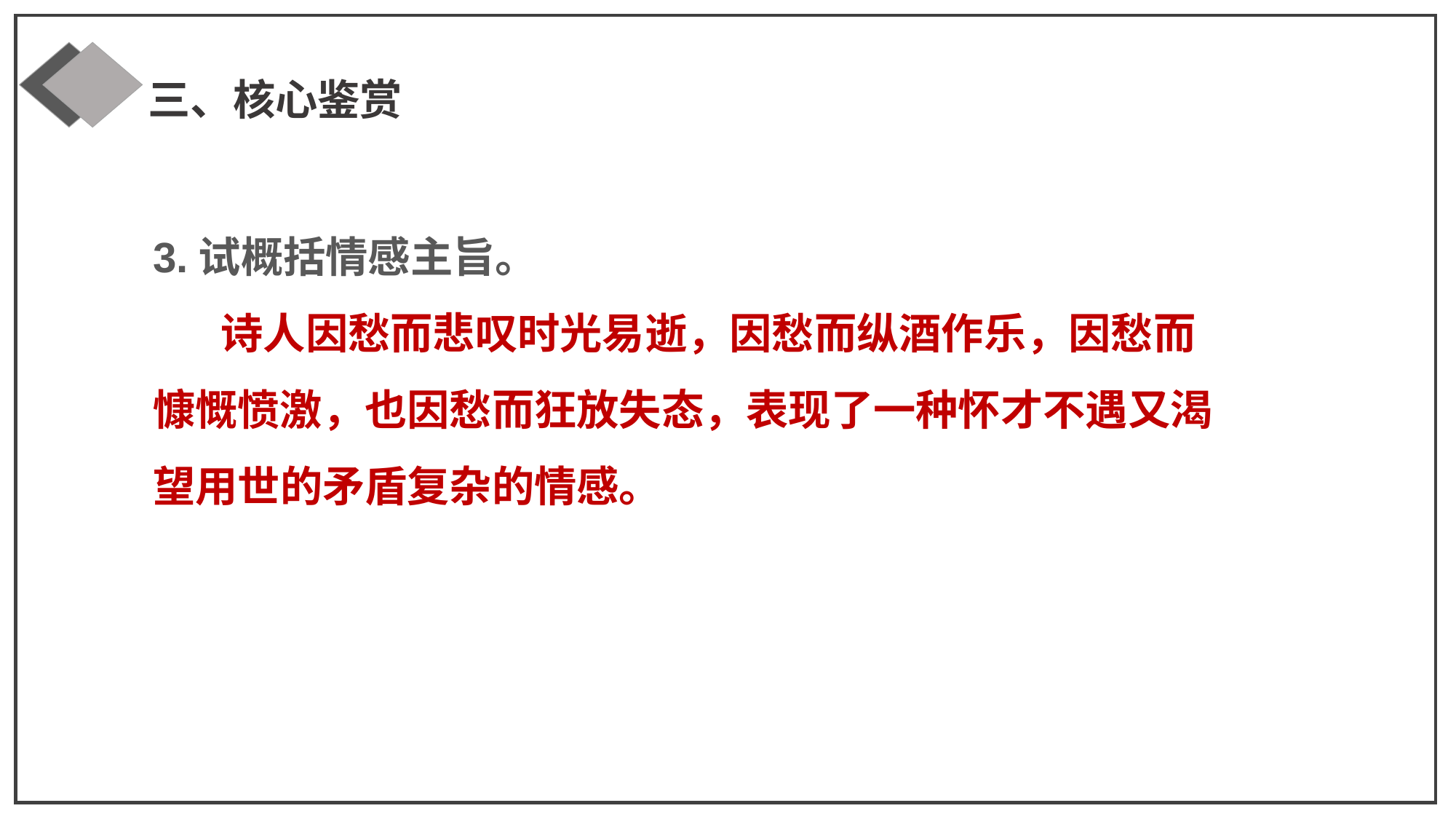

三、核心鉴赏
3.试概括情感主旨。
      诗人因愁而悲叹时光易逝，因愁而纵酒作乐，因愁而慷慨愤激，也因愁而狂放失态，表现了一种怀才不遇又渴望用世的矛盾复杂的情感。